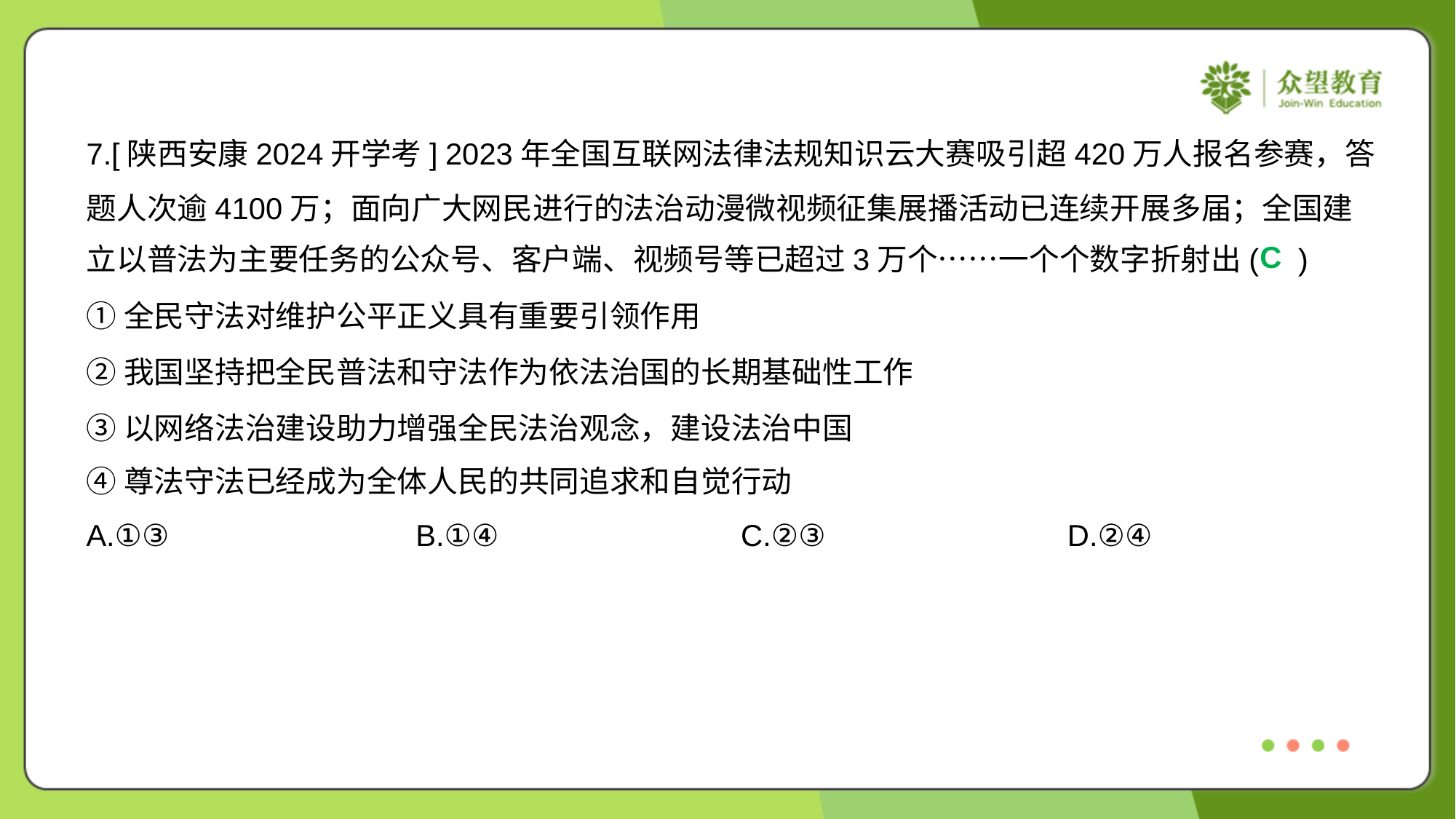

7.[陕西安康2024开学考] 2023年全国互联网法律法规知识云大赛吸引超420万人报名参赛，答
题人次逾4100万；面向广大网民进行的法治动漫微视频征集展播活动已连续开展多届；全国建
立以普法为主要任务的公众号、客户端、视频号等已超过3万个……一个个数字折射出(     )
C
①全民守法对维护公平正义具有重要引领作用
②我国坚持把全民普法和守法作为依法治国的长期基础性工作
③以网络法治建设助力增强全民法治观念，建设法治中国
④尊法守法已经成为全体人民的共同追求和自觉行动
A.①③	B.①④	C.②③	D.②④